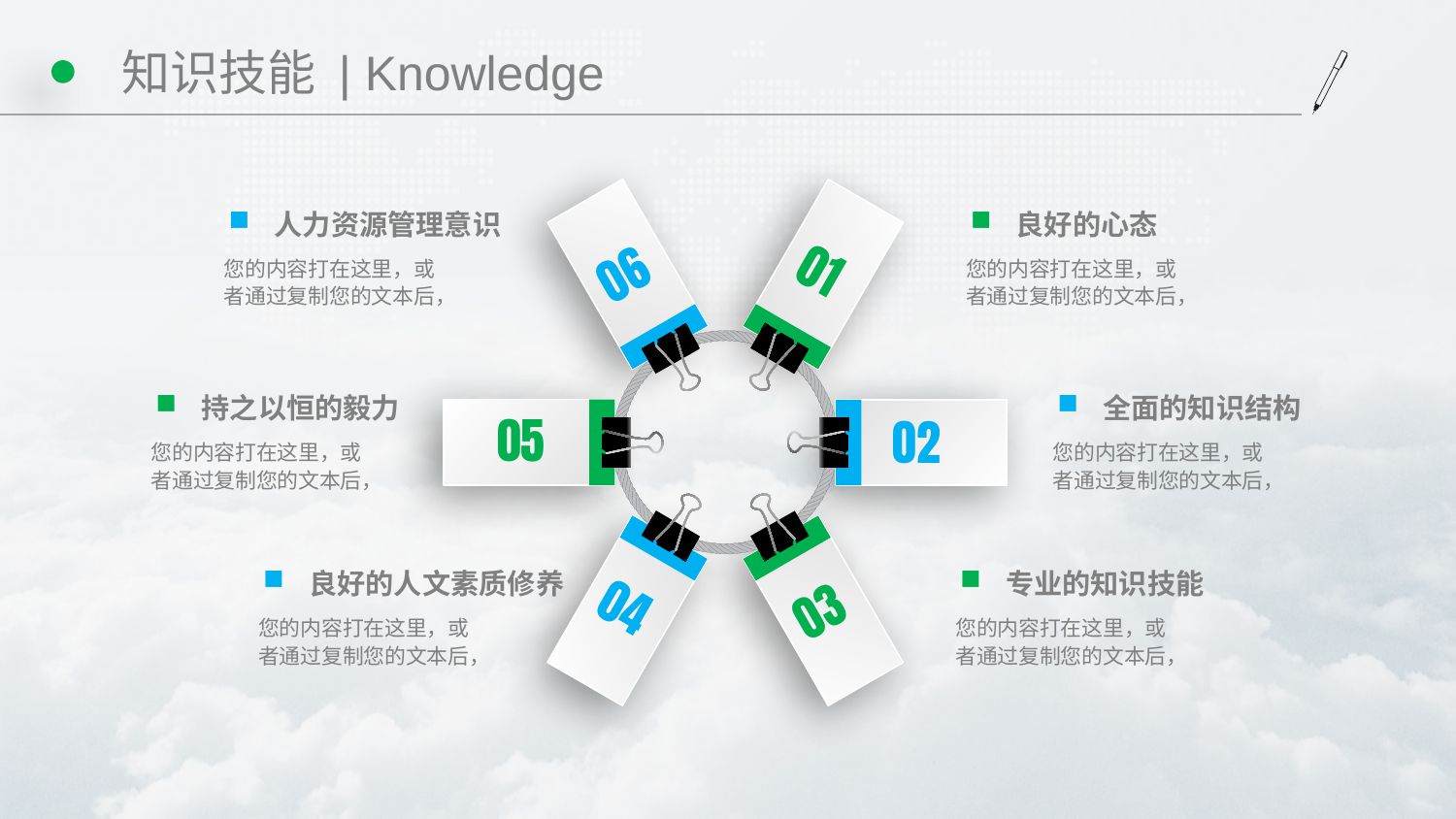

# 知识技能 | Knowledge

06

01

人力资源管理意识
良好的心态
您的内容打在这里，或者通过复制您的文本后，
您的内容打在这里，或者通过复制您的文本后，

持之以恒的毅力
全面的知识结构

02

05

您的内容打在这里，或者通过复制您的文本后，
您的内容打在这里，或者通过复制您的文本后，

04

03
良好的人文素质修养
专业的知识技能
您的内容打在这里，或者通过复制您的文本后，
您的内容打在这里，或者通过复制您的文本后，